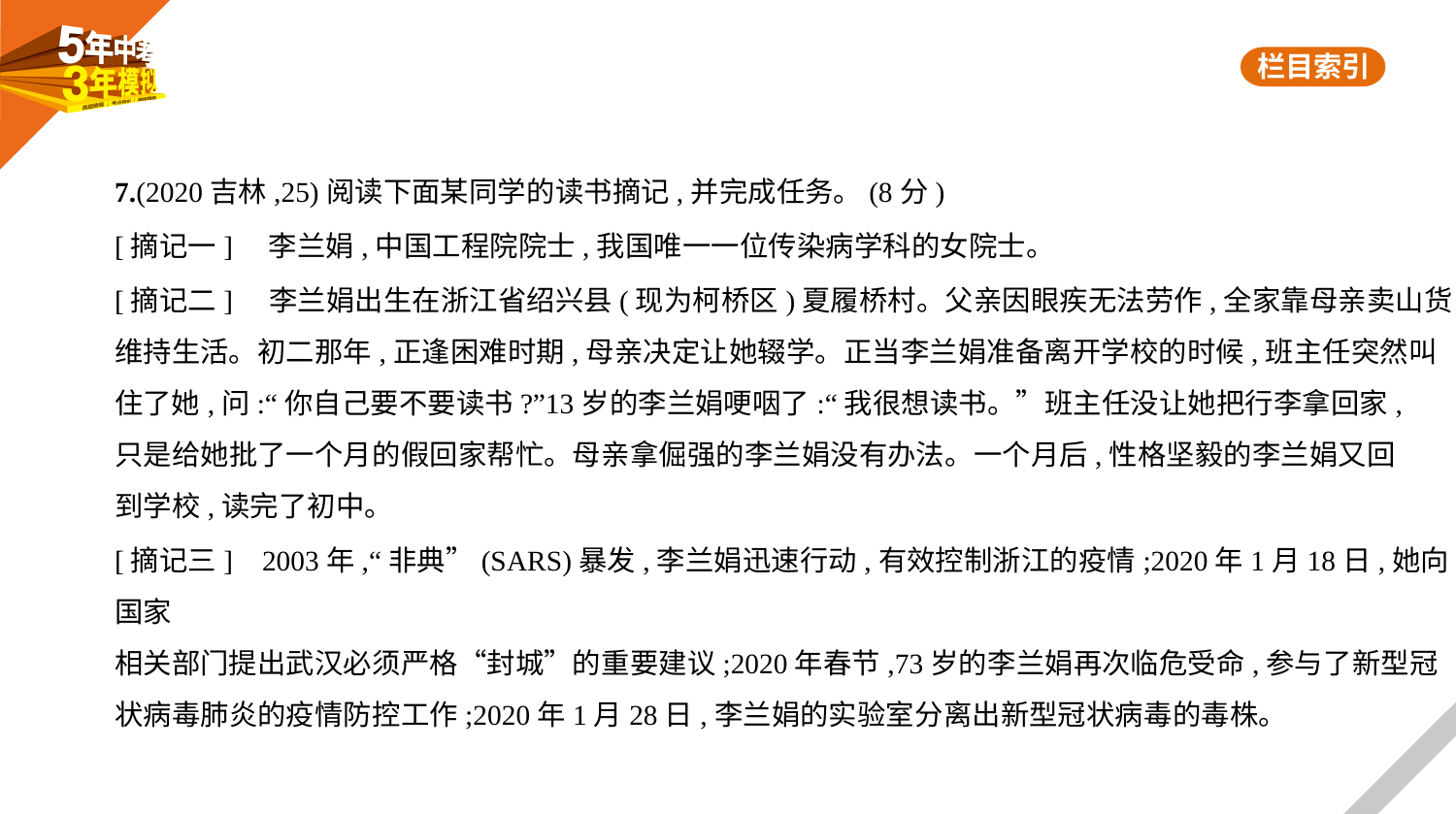

7.(2020吉林,25)阅读下面某同学的读书摘记,并完成任务。(8分)
[摘记一]　李兰娟,中国工程院院士,我国唯一一位传染病学科的女院士。
[摘记二]    李兰娟出生在浙江省绍兴县(现为柯桥区)夏履桥村。父亲因眼疾无法劳作,全家靠母亲卖山货
维持生活。初二那年,正逢困难时期,母亲决定让她辍学。正当李兰娟准备离开学校的时候,班主任突然叫
住了她,问:“你自己要不要读书?”13岁的李兰娟哽咽了:“我很想读书。”班主任没让她把行李拿回家,
只是给她批了一个月的假回家帮忙。母亲拿倔强的李兰娟没有办法。一个月后,性格坚毅的李兰娟又回
到学校,读完了初中。
[摘记三]    2003年,“非典”(SARS)暴发,李兰娟迅速行动,有效控制浙江的疫情;2020年1月18日,她向国家
相关部门提出武汉必须严格“封城”的重要建议;2020年春节,73岁的李兰娟再次临危受命,参与了新型冠
状病毒肺炎的疫情防控工作;2020年1月28日,李兰娟的实验室分离出新型冠状病毒的毒株。